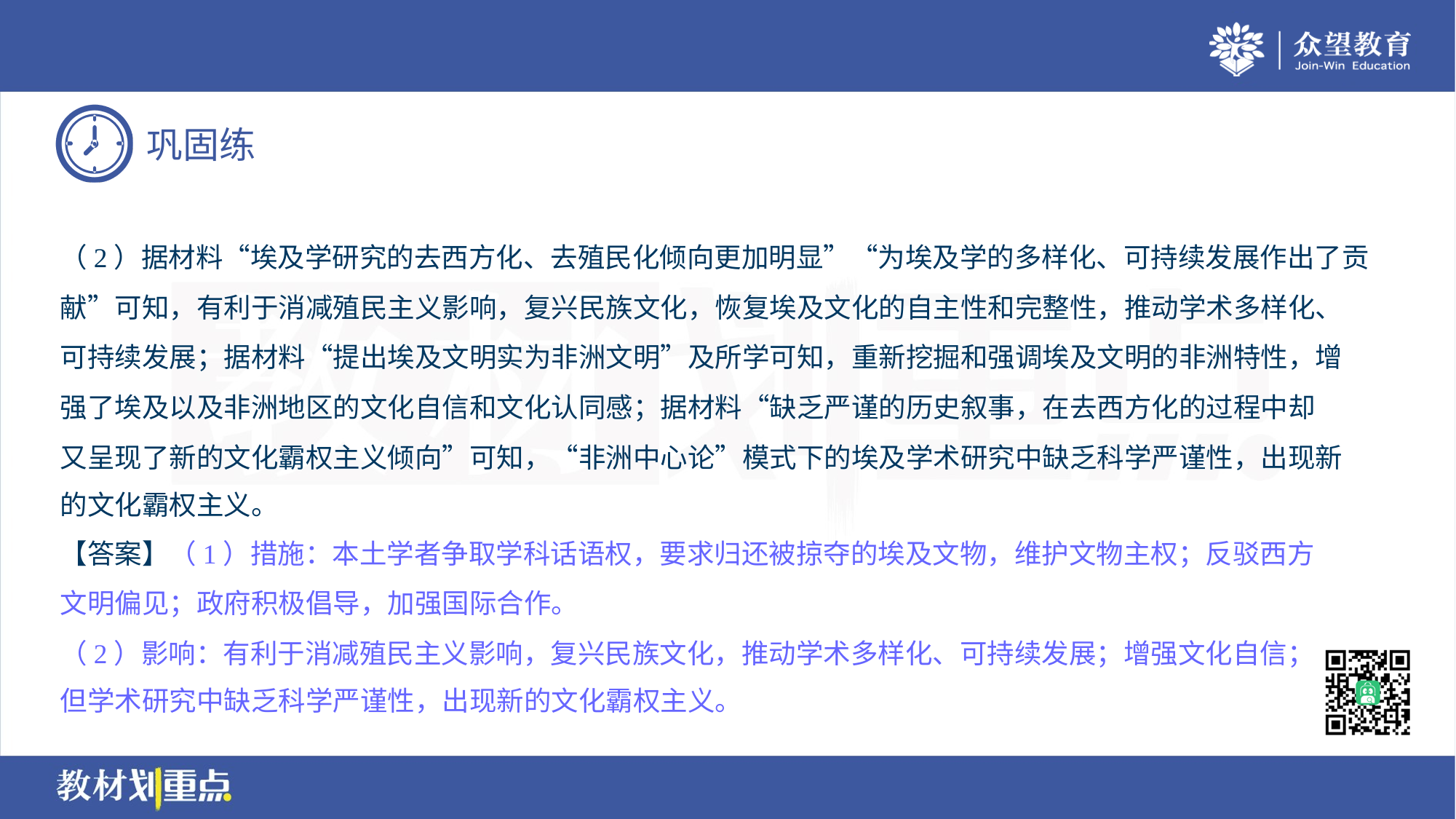

（2）据材料“埃及学研究的去西方化、去殖民化倾向更加明显”“为埃及学的多样化、可持续发展作出了贡
献”可知，有利于消减殖民主义影响，复兴民族文化，恢复埃及文化的自主性和完整性，推动学术多样化、
可持续发展；据材料“提出埃及文明实为非洲文明”及所学可知，重新挖掘和强调埃及文明的非洲特性，增
强了埃及以及非洲地区的文化自信和文化认同感；据材料“缺乏严谨的历史叙事，在去西方化的过程中却
又呈现了新的文化霸权主义倾向”可知，“非洲中心论”模式下的埃及学术研究中缺乏科学严谨性，出现新
的文化霸权主义。
【答案】（1）措施：本土学者争取学科话语权，要求归还被掠夺的埃及文物，维护文物主权；反驳西方
文明偏见；政府积极倡导，加强国际合作。
（2）影响：有利于消减殖民主义影响，复兴民族文化，推动学术多样化、可持续发展；增强文化自信；
但学术研究中缺乏科学严谨性，出现新的文化霸权主义。